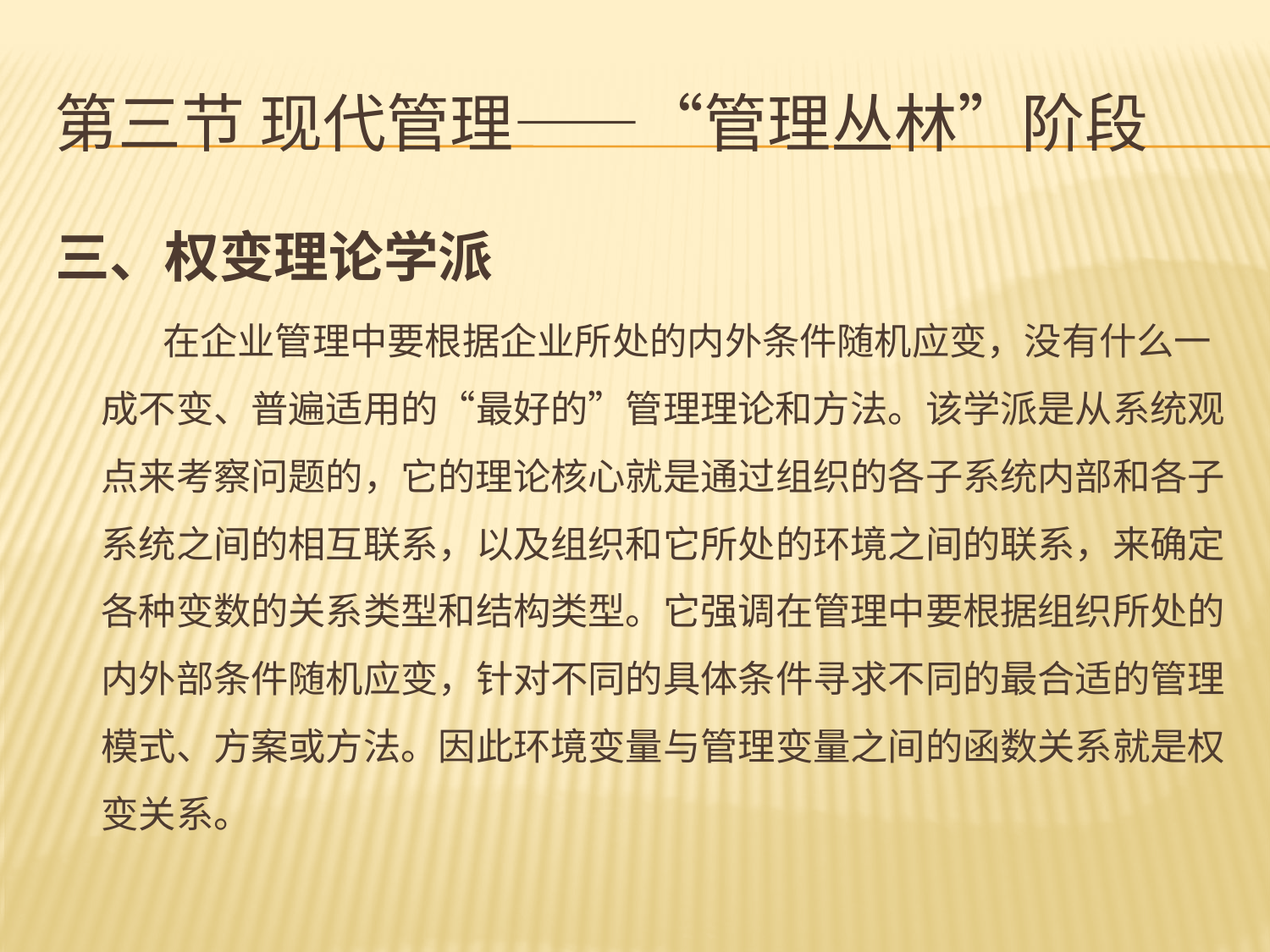

# 第三节 现代管理——“管理丛林”阶段
三、权变理论学派
在企业管理中要根据企业所处的内外条件随机应变，没有什么一成不变、普遍适用的“最好的”管理理论和方法。该学派是从系统观点来考察问题的，它的理论核心就是通过组织的各子系统内部和各子系统之间的相互联系，以及组织和它所处的环境之间的联系，来确定各种变数的关系类型和结构类型。它强调在管理中要根据组织所处的内外部条件随机应变，针对不同的具体条件寻求不同的最合适的管理模式、方案或方法。因此环境变量与管理变量之间的函数关系就是权变关系。